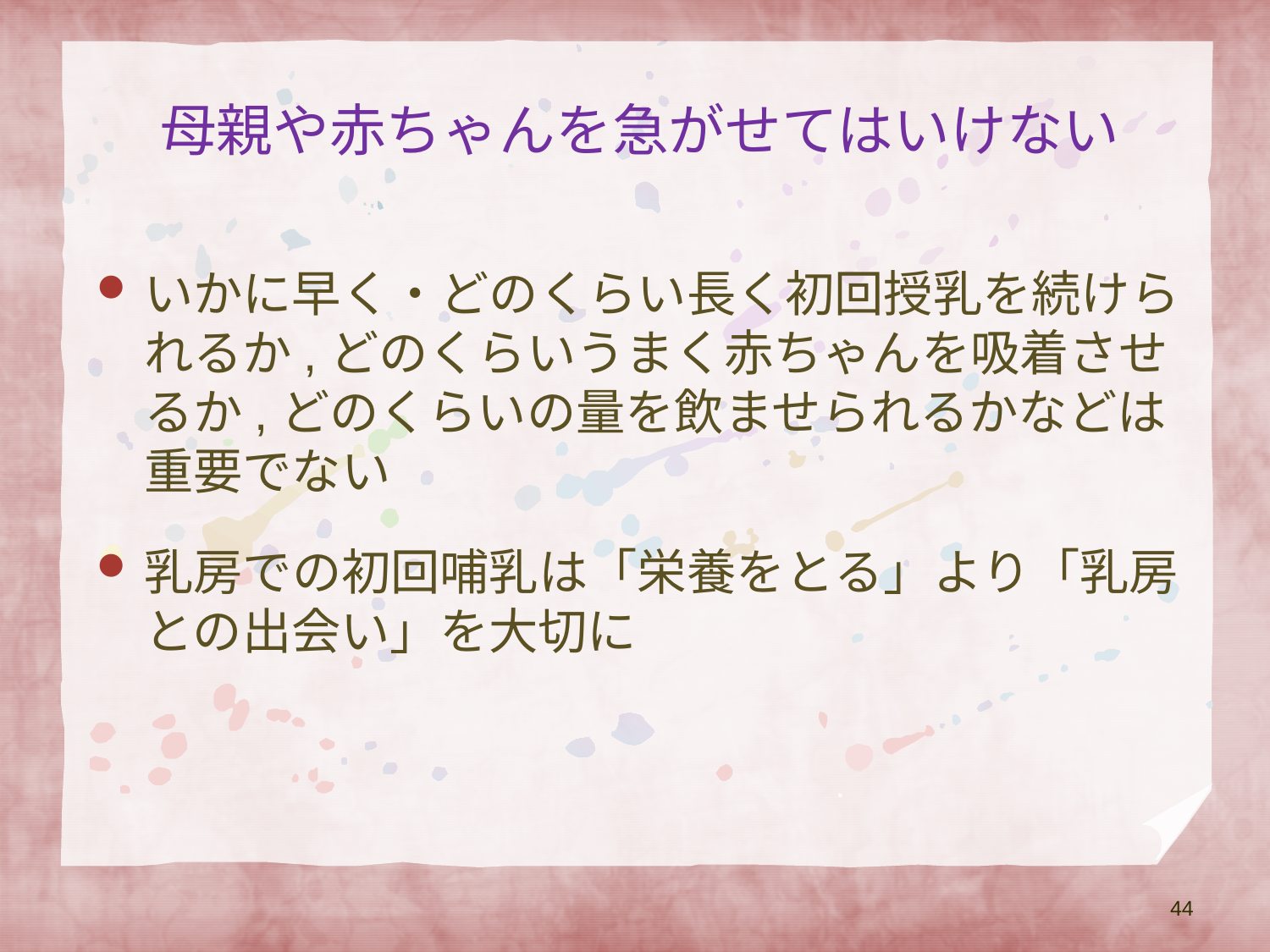

# 母親や赤ちゃんを急がせてはいけない
いかに早く・どのくらい長く初回授乳を続けられるか,どのくらいうまく赤ちゃんを吸着させるか,どのくらいの量を飲ませられるかなどは重要でない
乳房での初回哺乳は「栄養をとる」より「乳房との出会い」を大切に
44